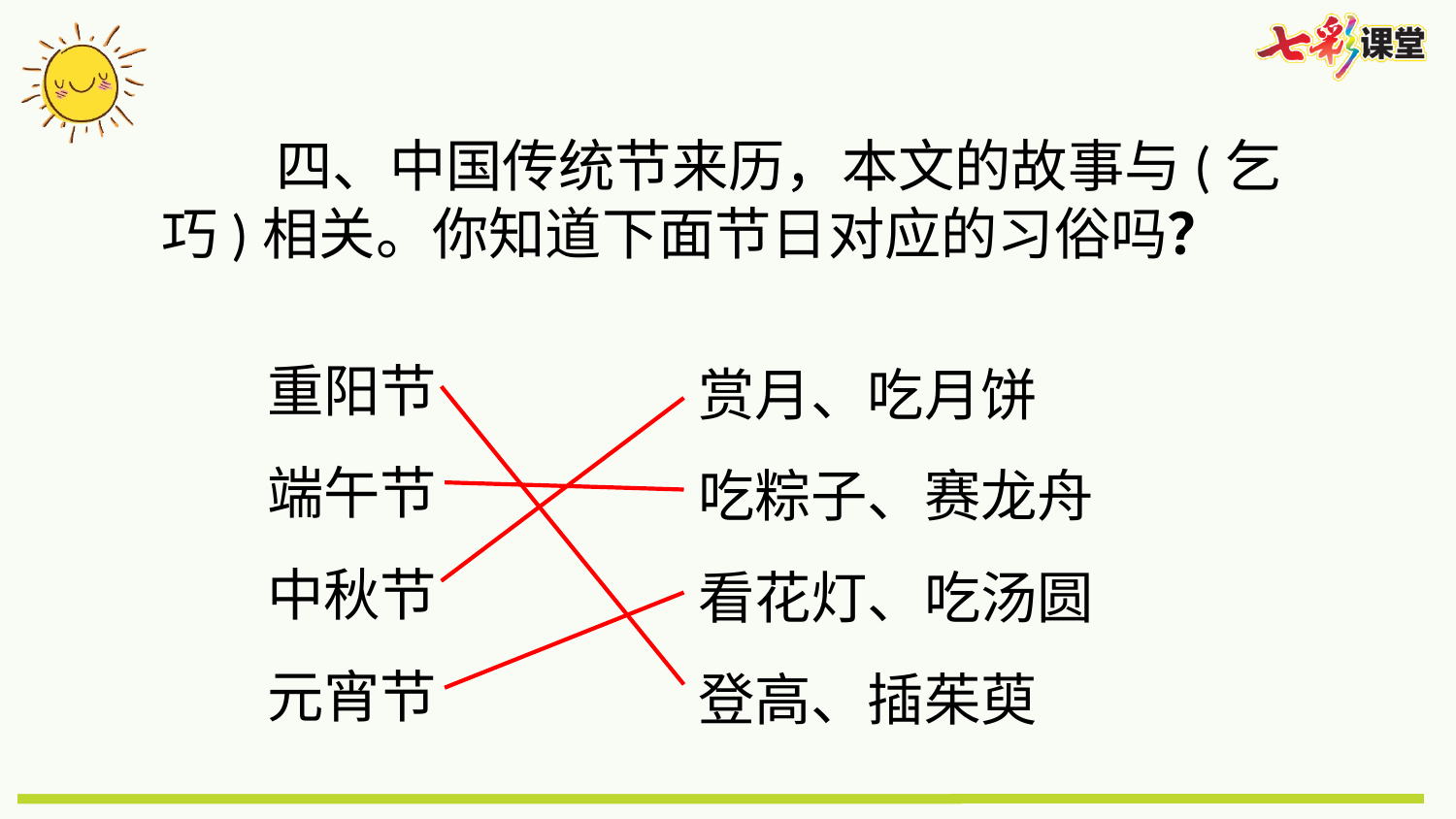

四、中国传统节来历，本文的故事与(乞巧)相关。你知道下面节日对应的习俗吗？
重阳节
端午节
中秋节
元宵节
赏月、吃月饼
吃粽子、赛龙舟
看花灯、吃汤圆
登高、插茱萸